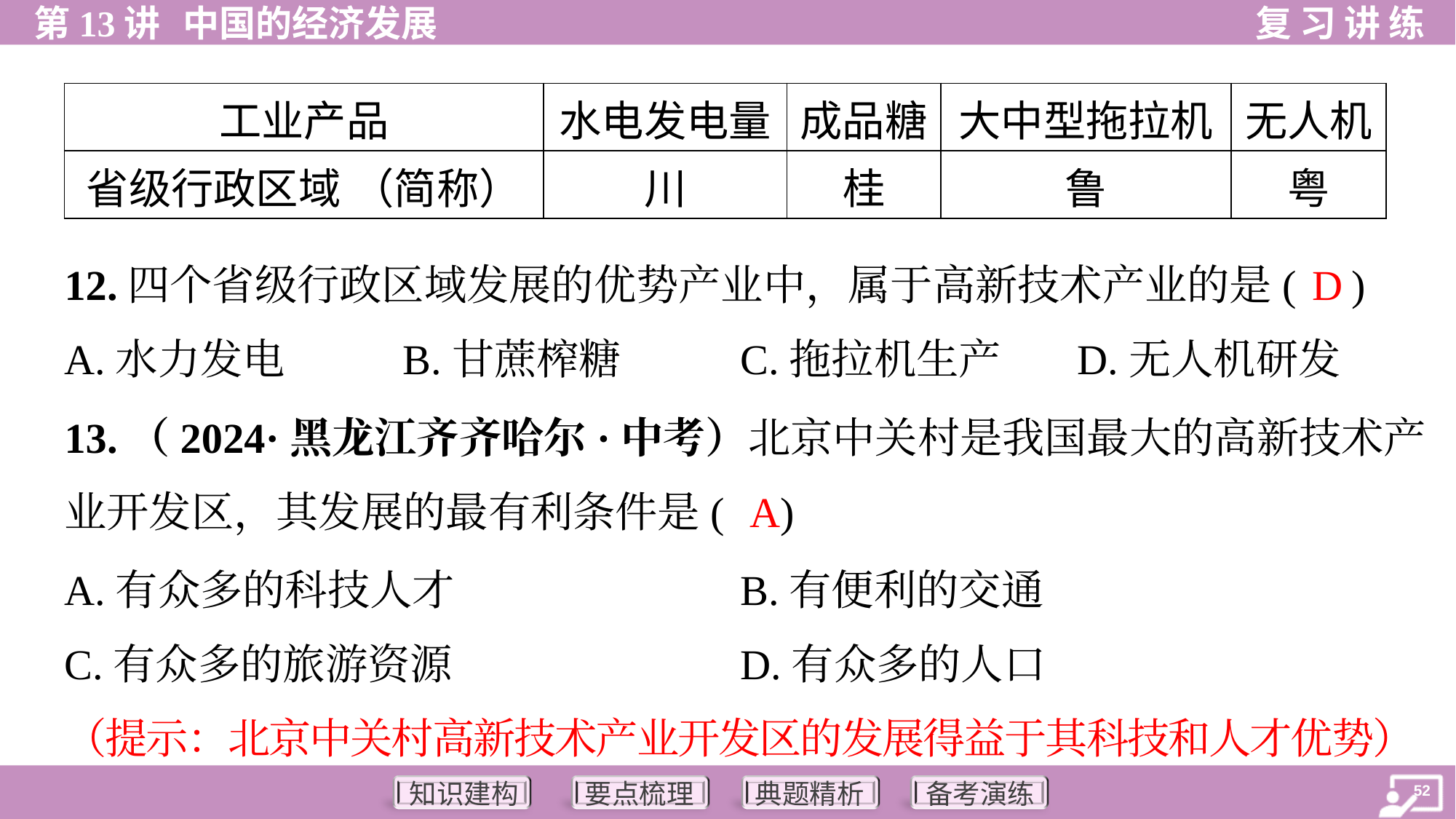

| 工业产品 | 水电发电量 | 成品糖 | 大中型拖拉机 | 无人机 |
| --- | --- | --- | --- | --- |
| 省级行政区域 （简称） | 川 | 桂 | 鲁 | 粤 |
D
12.四个省级行政区域发展的优势产业中，属于高新技术产业的是(     )
A.水力发电	B.甘蔗榨糖	C.拖拉机生产	D.无人机研发
13.（2024·黑龙江齐齐哈尔·中考）北京中关村是我国最大的高新技术产
业开发区，其发展的最有利条件是(     )
A
A.有众多的科技人才	B.有便利的交通
C.有众多的旅游资源	D.有众多的人口
（提示：北京中关村高新技术产业开发区的发展得益于其科技和人才优势）